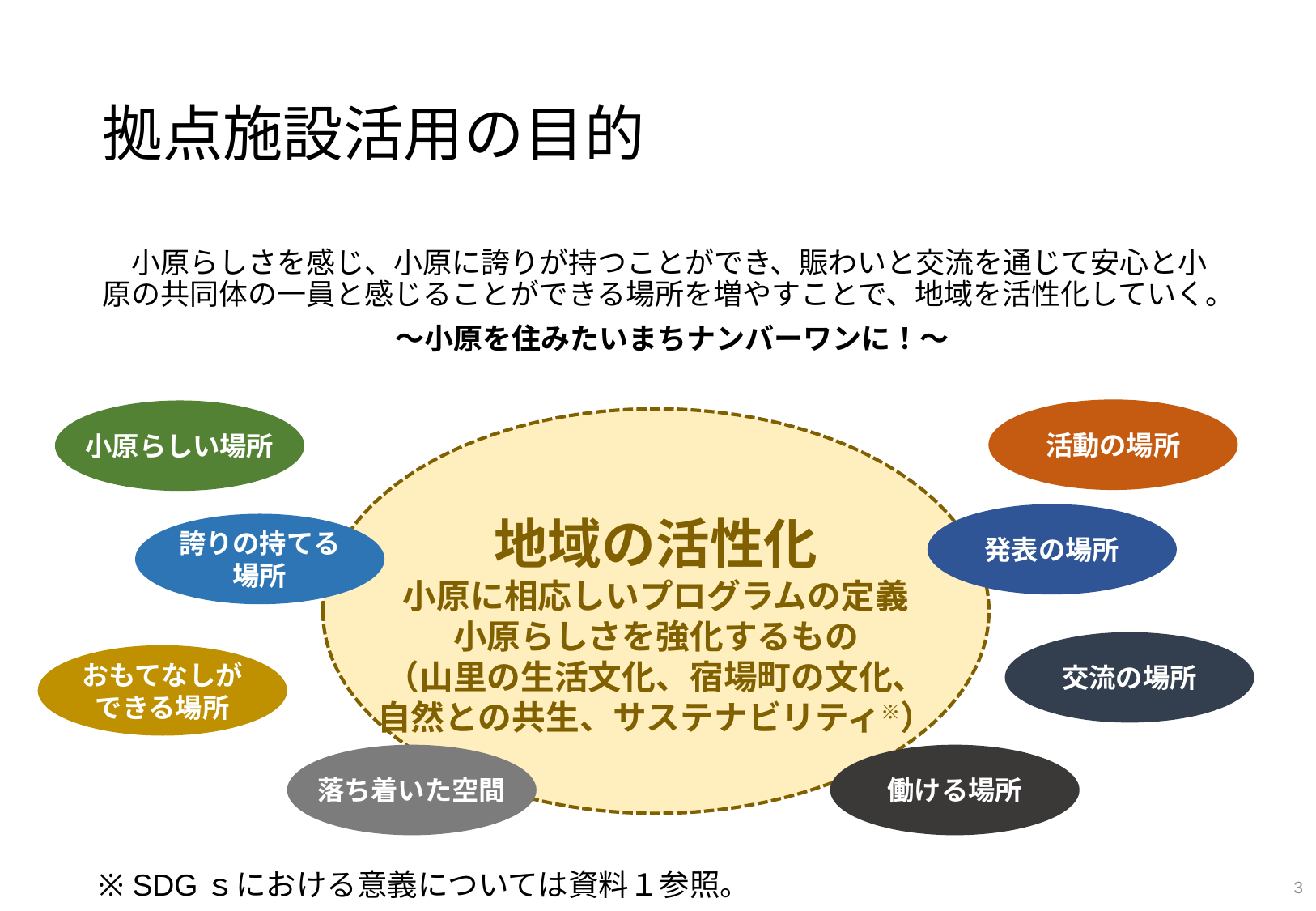

# 拠点施設活用の目的
　小原らしさを感じ、小原に誇りが持つことができ、賑わいと交流を通じて安心と小原の共同体の一員と感じることができる場所を増やすことで、地域を活性化していく。
　〜小原を住みたいまちナンバーワンに！〜
活動の場所
小原らしい場所

地域の活性化
小原に相応しいプログラムの定義
小原らしさを強化するもの
（山里の生活文化、宿場町の文化、
自然との共生、サステナビリティ※）

発表の場所
誇りの持てる
場所
交流の場所
おもてなしが
できる場所
落ち着いた空間
働ける場所
3
※ SDGｓにおける意義については資料１参照。